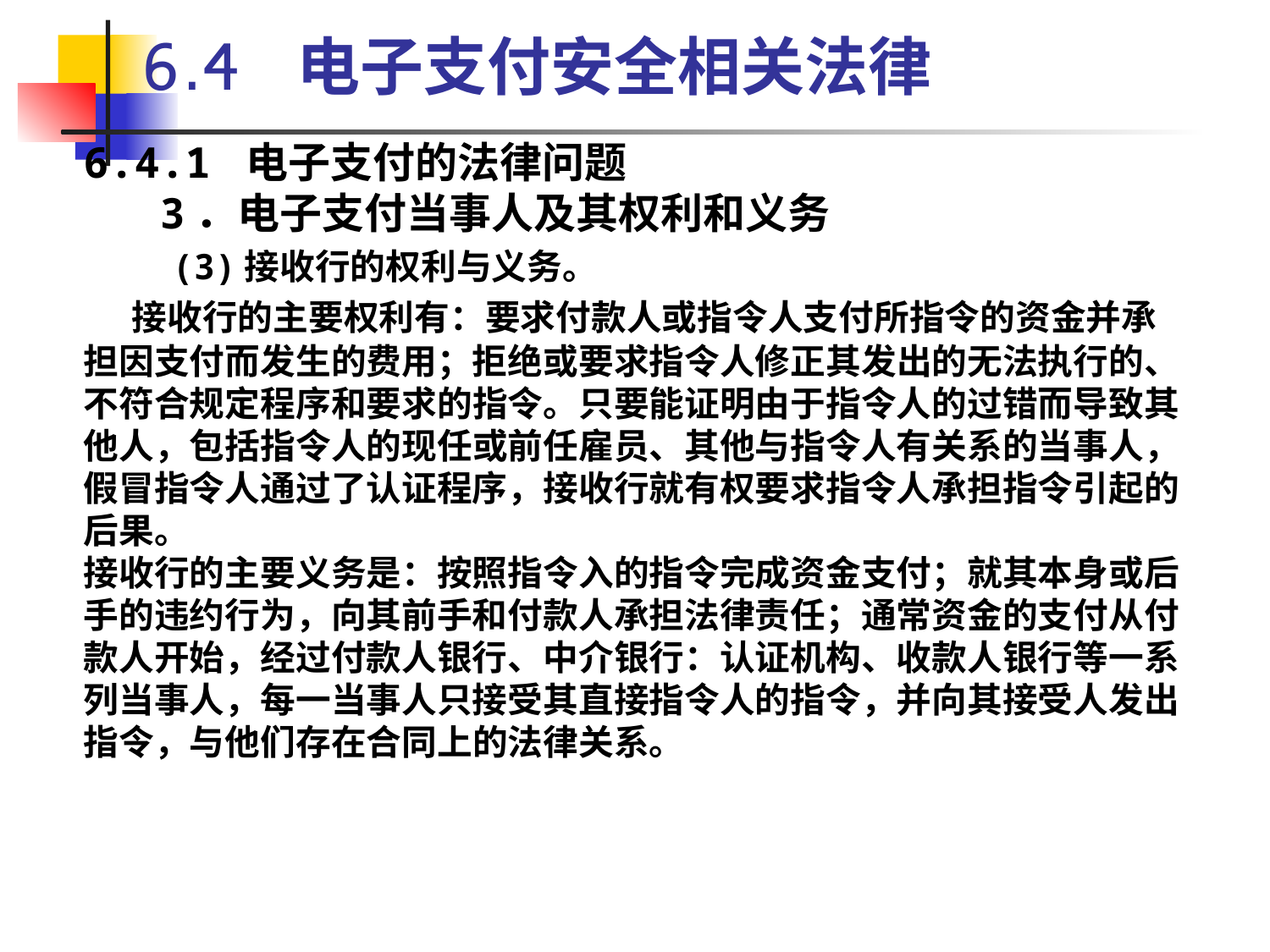

6.4  电子支付安全相关法律
6.4.1 电子支付的法律问题
   3．电子支付当事人及其权利和义务
    (3)接收行的权利与义务。
    接收行的主要权利有：要求付款人或指令人支付所指令的资金并承担因支付而发生的费用；拒绝或要求指令人修正其发出的无法执行的、不符合规定程序和要求的指令。只要能证明由于指令人的过错而导致其他人，包括指令人的现任或前任雇员、其他与指令人有关系的当事人，假冒指令人通过了认证程序，接收行就有权要求指令人承担指令引起的后果。
接收行的主要义务是：按照指令入的指令完成资金支付；就其本身或后手的违约行为，向其前手和付款人承担法律责任；通常资金的支付从付款人开始，经过付款人银行、中介银行：认证机构、收款人银行等一系列当事人，每一当事人只接受其直接指令人的指令，并向其接受人发出指令，与他们存在合同上的法律关系。